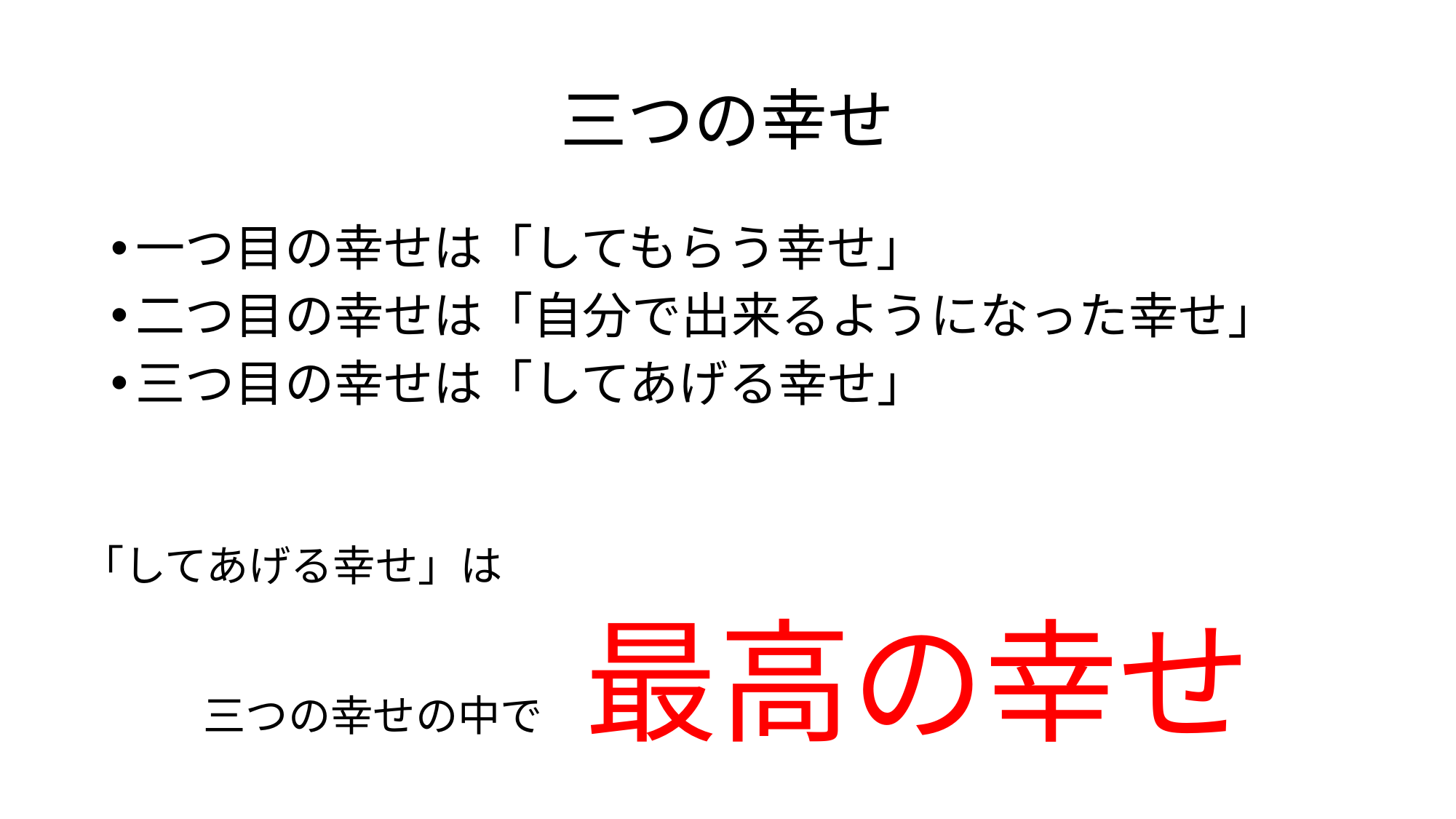

# 三つの幸せ
一つ目の幸せは「してもらう幸せ」
二つ目の幸せは「自分で出来るようになった幸せ」
三つ目の幸せは「してあげる幸せ」
「してあげる幸せ」は
三つの幸せの中で　最高の幸せ